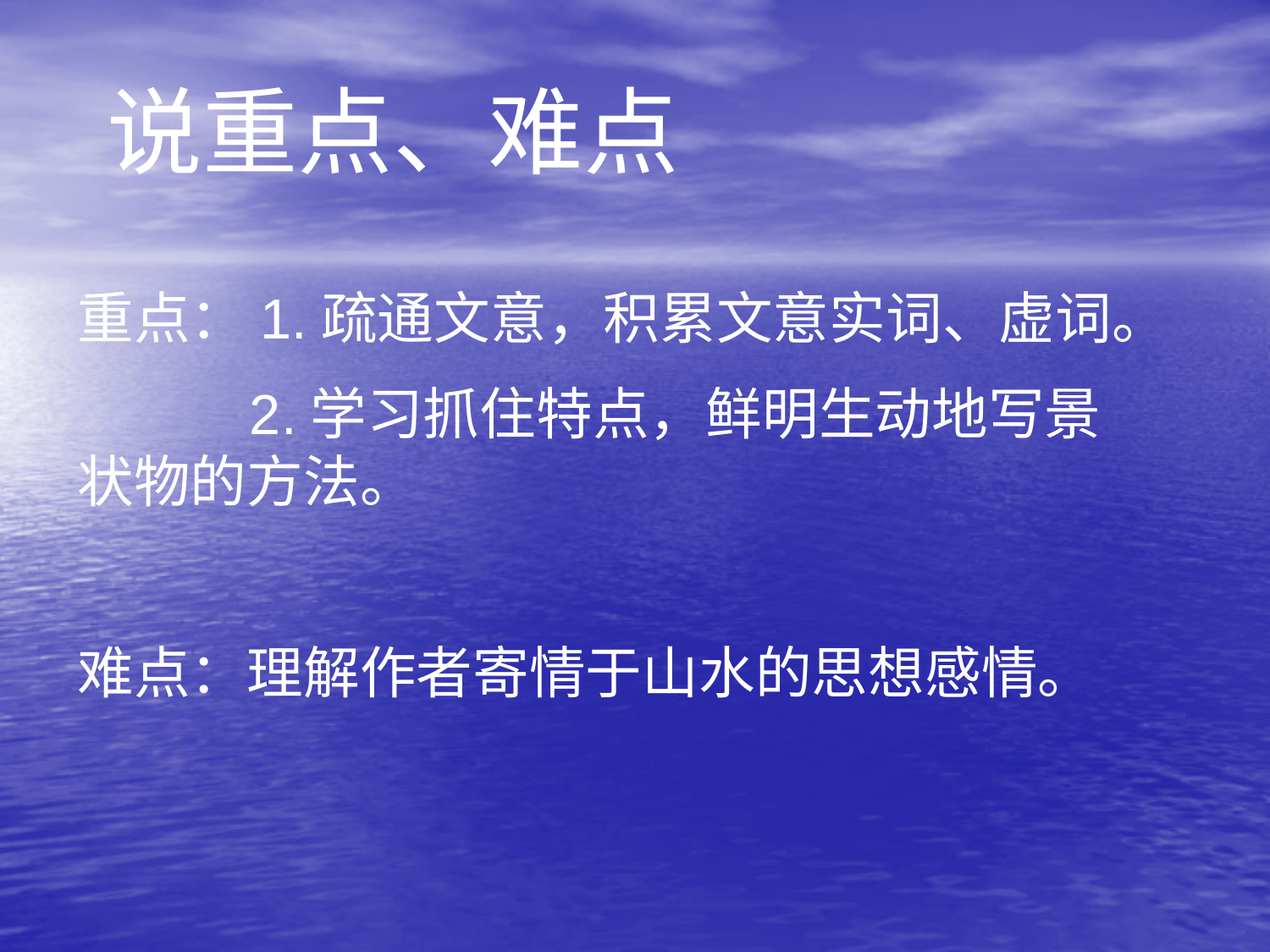

说重点、难点
重点：1.疏通文意，积累文意实词、虚词。
           2.学习抓住特点，鲜明生动地写景状物的方法。

难点：理解作者寄情于山水的思想感情。